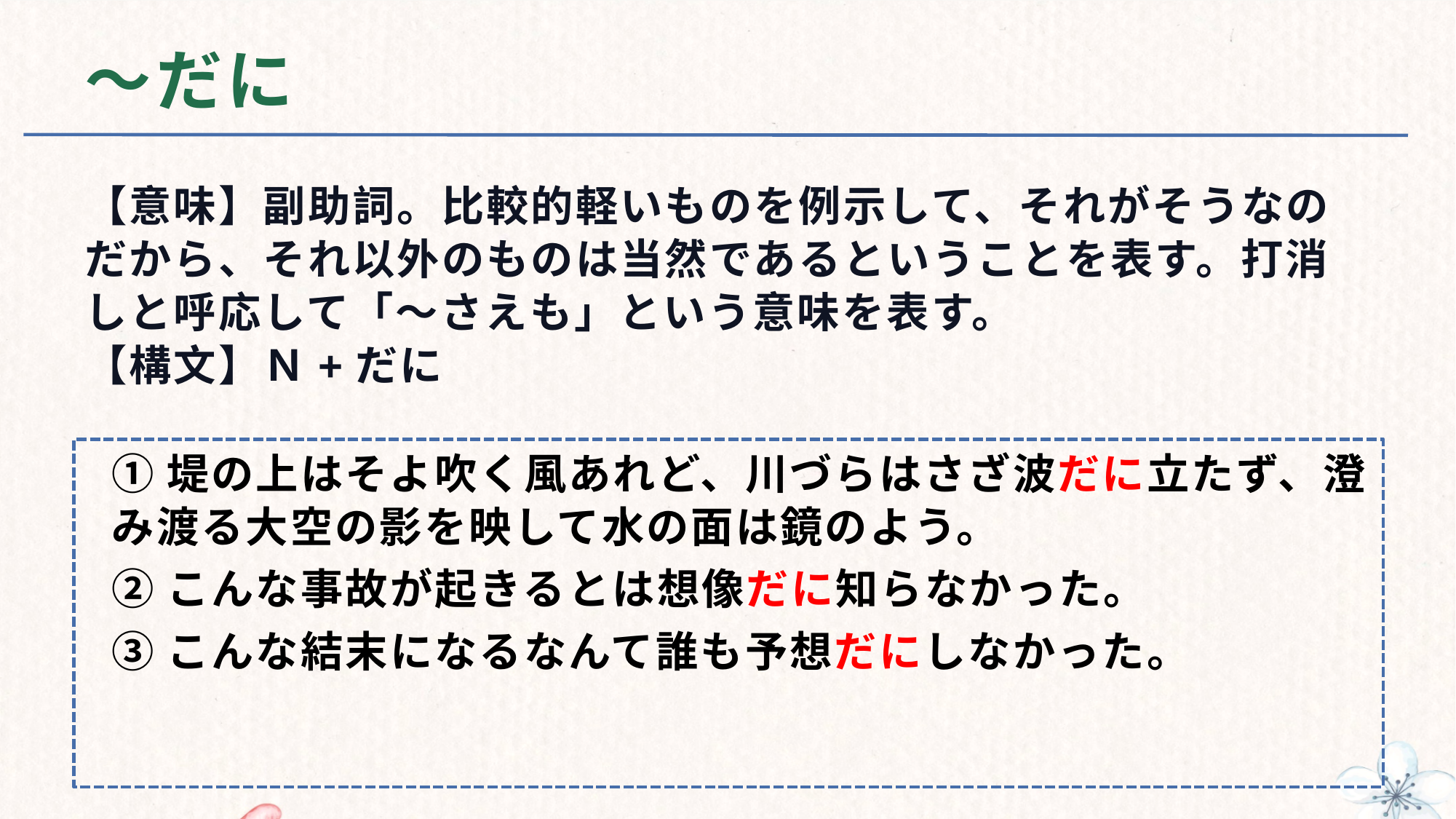

# ～だに
【意味】副助詞。比較的軽いものを例示して、それがそうなのだから、それ以外のものは当然であるということを表す。打消しと呼応して「～さえも」という意味を表す。
【構文】Ｎ+だに
①堤の上はそよ吹く風あれど、川づらはさざ波だに立たず、澄み渡る大空の影を映して水の面は鏡のよう。
②こんな事故が起きるとは想像だに知らなかった。
③こんな結末になるなんて誰も予想だにしなかった。